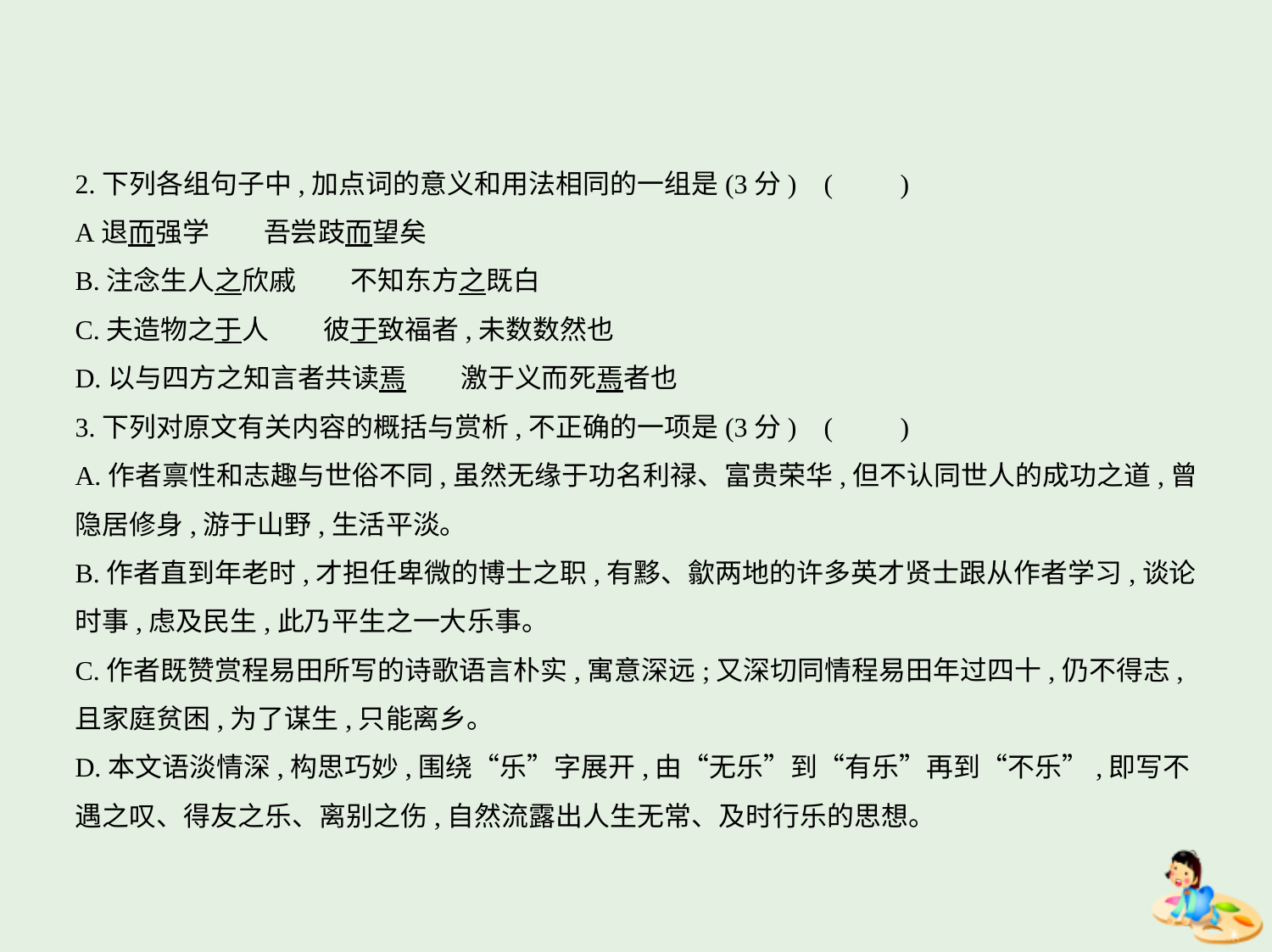

2.下列各组句子中,加点词的意义和用法相同的一组是(3分) (　　)
A退而强学　　吾尝跂而望矣
B.注念生人之欣戚　　不知东方之既白
C.夫造物之于人　　彼于致福者,未数数然也
D.以与四方之知言者共读焉　　激于义而死焉者也
3.下列对原文有关内容的概括与赏析,不正确的一项是(3分) (　　)
A.作者禀性和志趣与世俗不同,虽然无缘于功名利禄、富贵荣华,但不认同世人的成功之道,曾
隐居修身,游于山野,生活平淡。
B.作者直到年老时,才担任卑微的博士之职,有黟、歙两地的许多英才贤士跟从作者学习,谈论
时事,虑及民生,此乃平生之一大乐事。
C.作者既赞赏程易田所写的诗歌语言朴实,寓意深远;又深切同情程易田年过四十,仍不得志,
且家庭贫困,为了谋生,只能离乡。
D.本文语淡情深,构思巧妙,围绕“乐”字展开,由“无乐”到“有乐”再到“不乐”,即写不
遇之叹、得友之乐、离别之伤,自然流露出人生无常、及时行乐的思想。